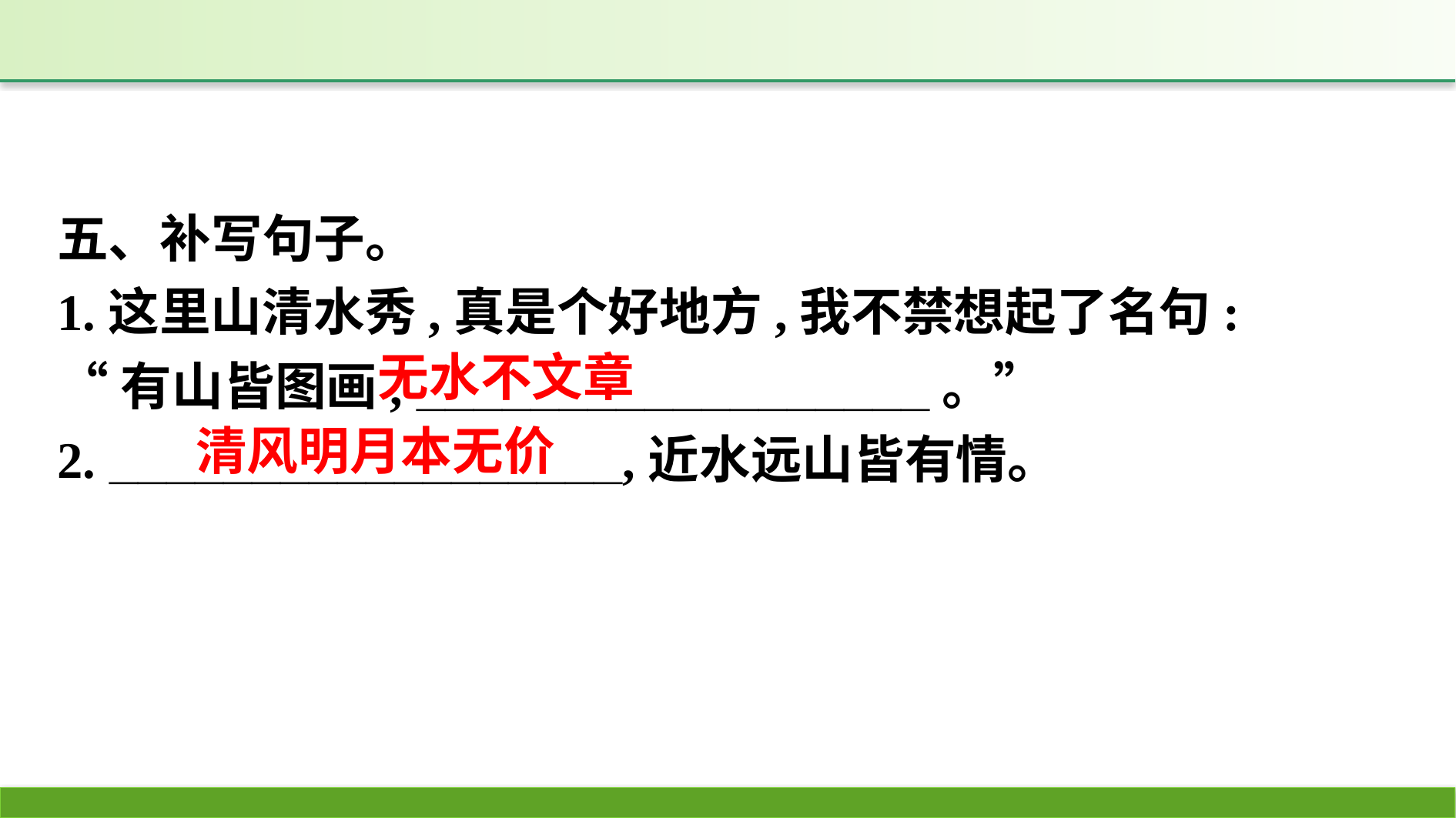

五、补写句子。
1.这里山清水秀,真是个好地方,我不禁想起了名句:
“有山皆图画, __________________。”
2. __________________,近水远山皆有情。
无水不文章
清风明月本无价